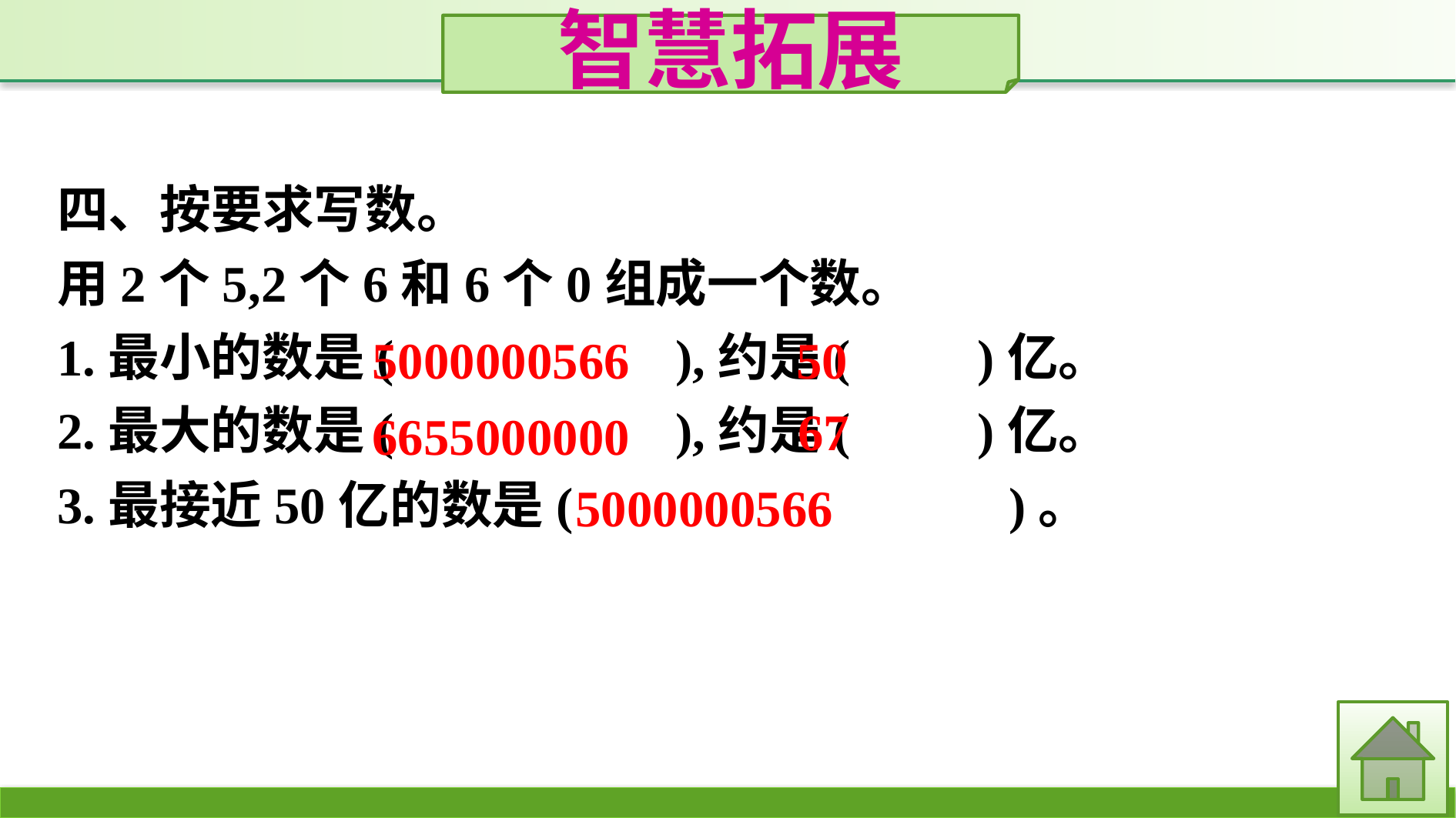

智慧拓展
四、按要求写数。
用2个5,2个6和6个0组成一个数。
1.最小的数是(　　　　　),约是(　　)亿。
2.最大的数是(　　　　　),约是(　　)亿。
3.最接近50亿的数是(　　　　　　　　)。
5000000566
50
67
6655000000
5000000566